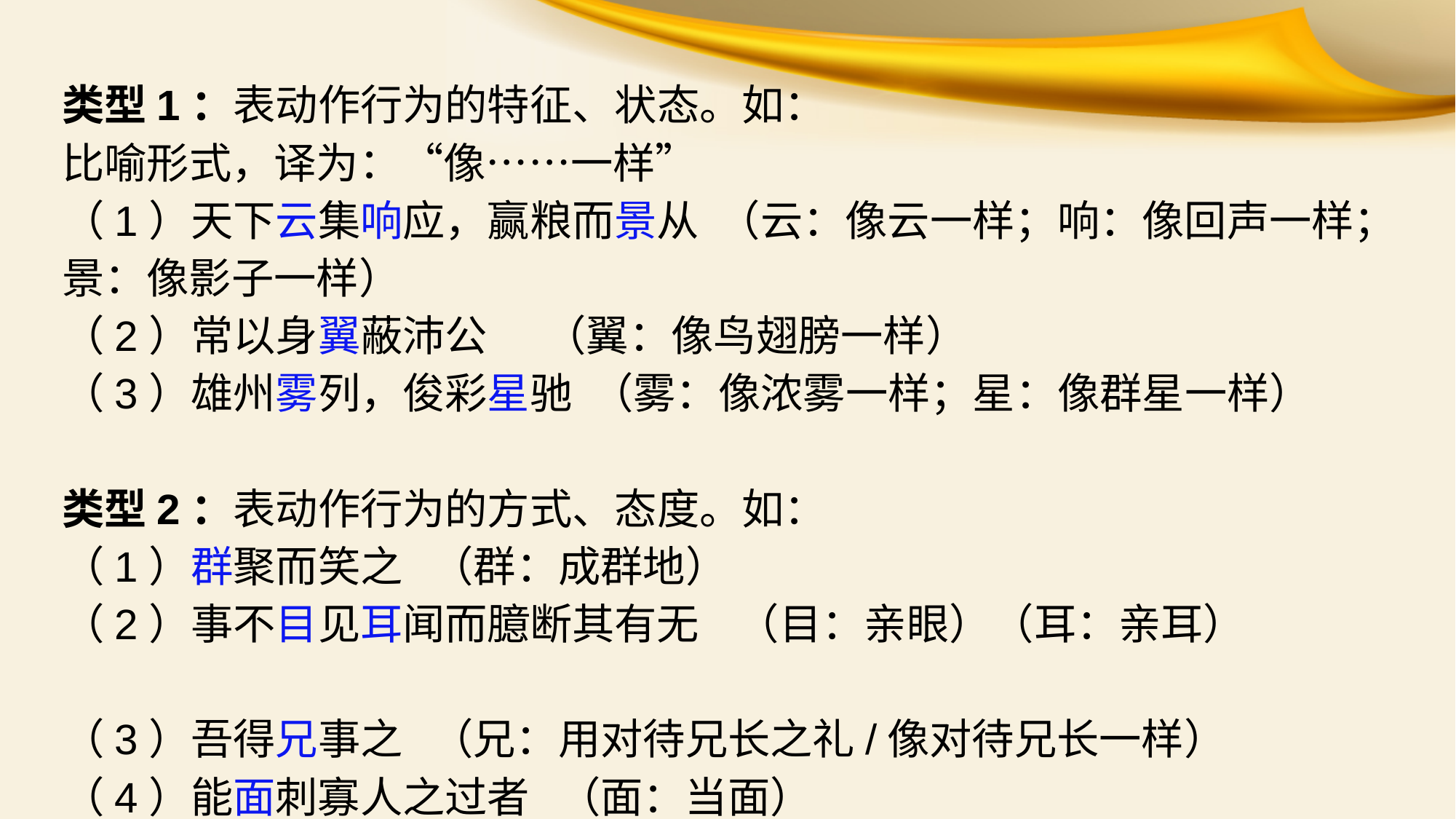

类型1：表动作行为的特征、状态。如：
比喻形式，译为：“像……一样”
（1）天下云集响应，赢粮而景从  （云：像云一样；响：像回声一样；景：像影子一样）
（2）常以身翼蔽沛公      （翼：像鸟翅膀一样）
（3）雄州雾列，俊彩星驰  （雾：像浓雾一样；星：像群星一样）

类型2：表动作行为的方式、态度。如：
（1）群聚而笑之   （群：成群地）
（2）事不目见耳闻而臆断其有无    （目：亲眼）（耳：亲耳）
（3）吾得兄事之   （兄：用对待兄长之礼/像对待兄长一样）
（4）能面刺寡人之过者   （面：当面）